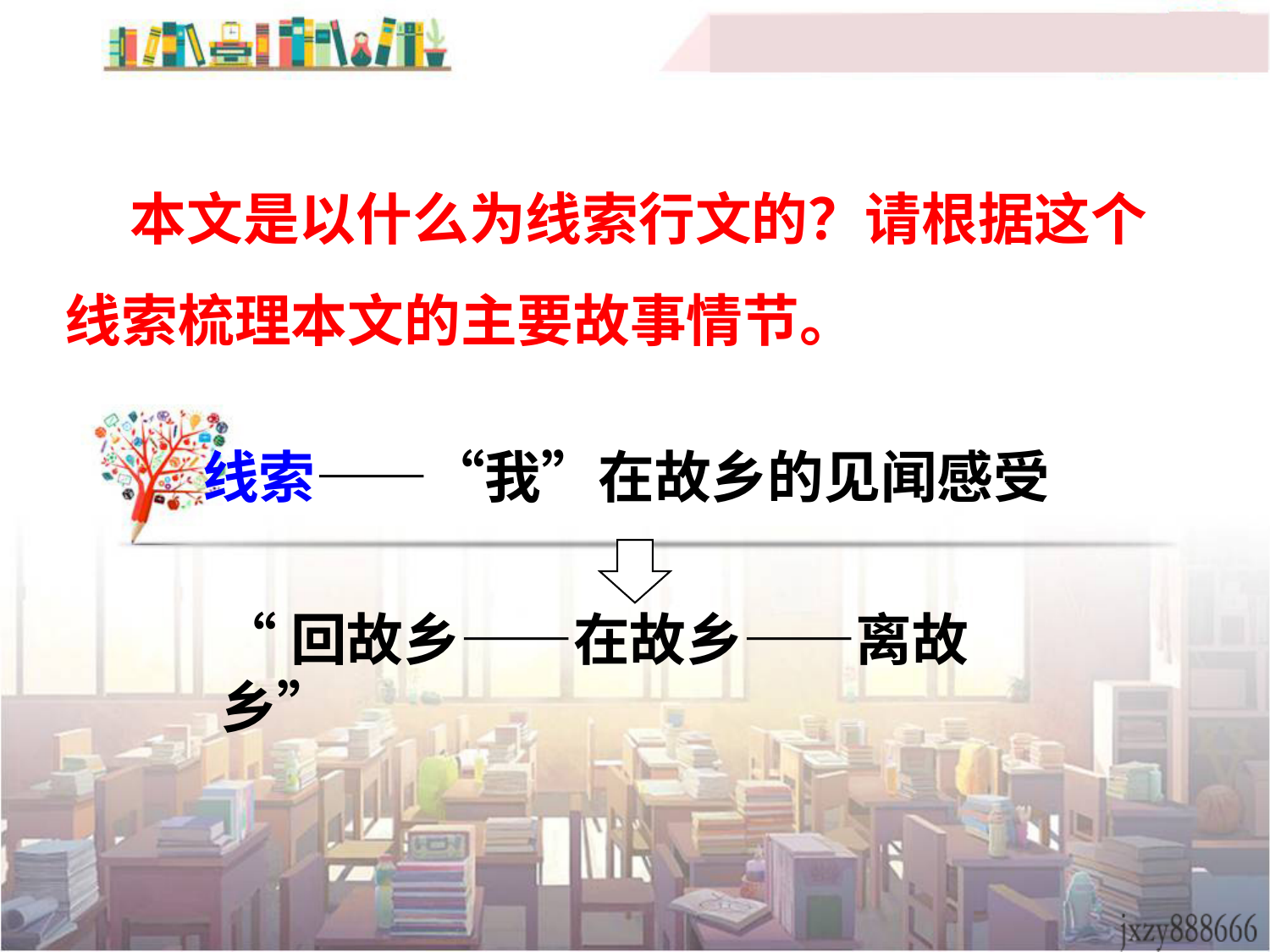

本文是以什么为线索行文的？请根据这个线索梳理本文的主要故事情节。
线索——“我”在故乡的见闻感受

“回故乡——在故乡——离故乡”